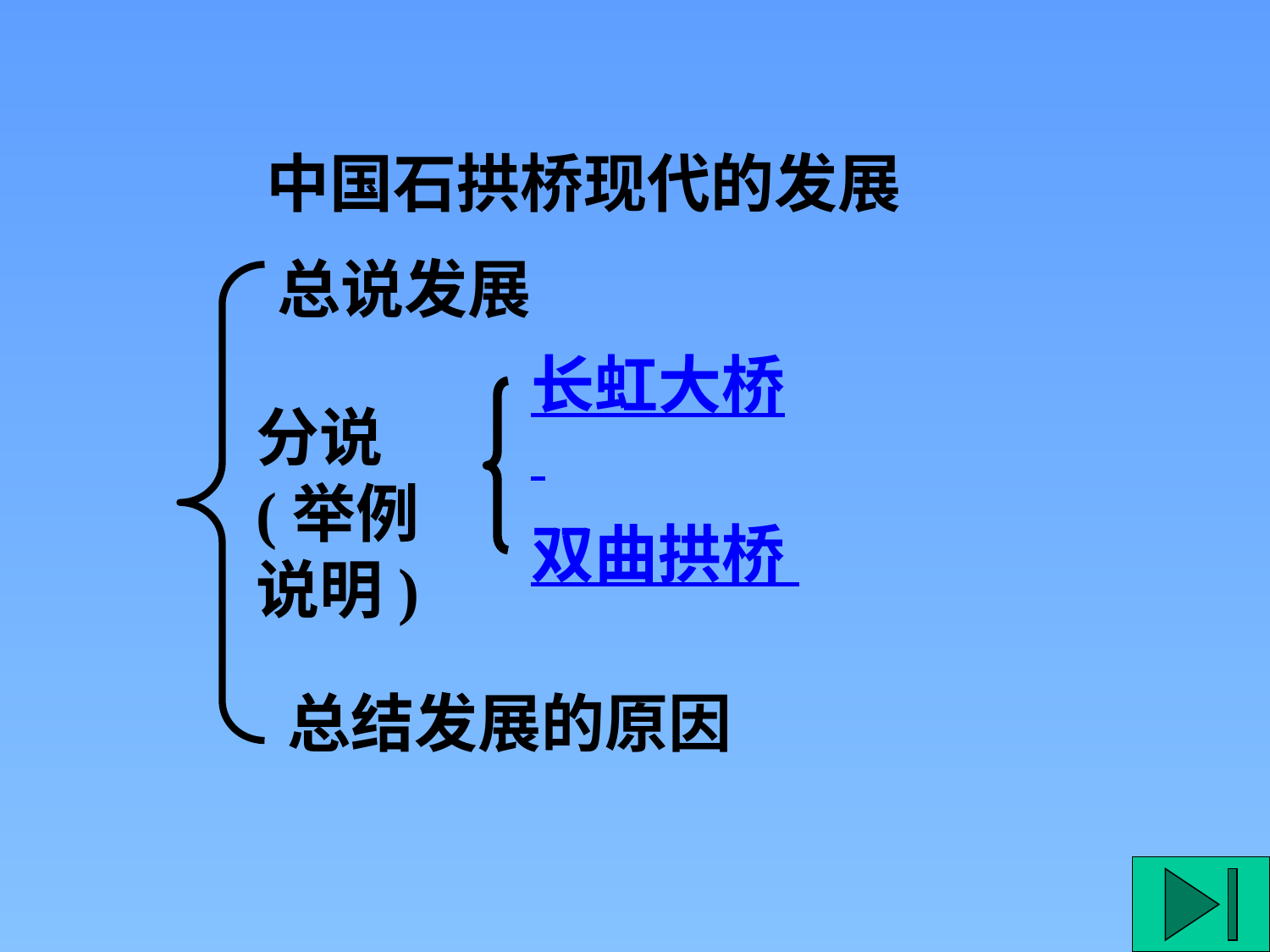

中国石拱桥现代的发展
总说发展

长虹大桥

分说(举例说明)
 双曲拱桥
总结发展的原因